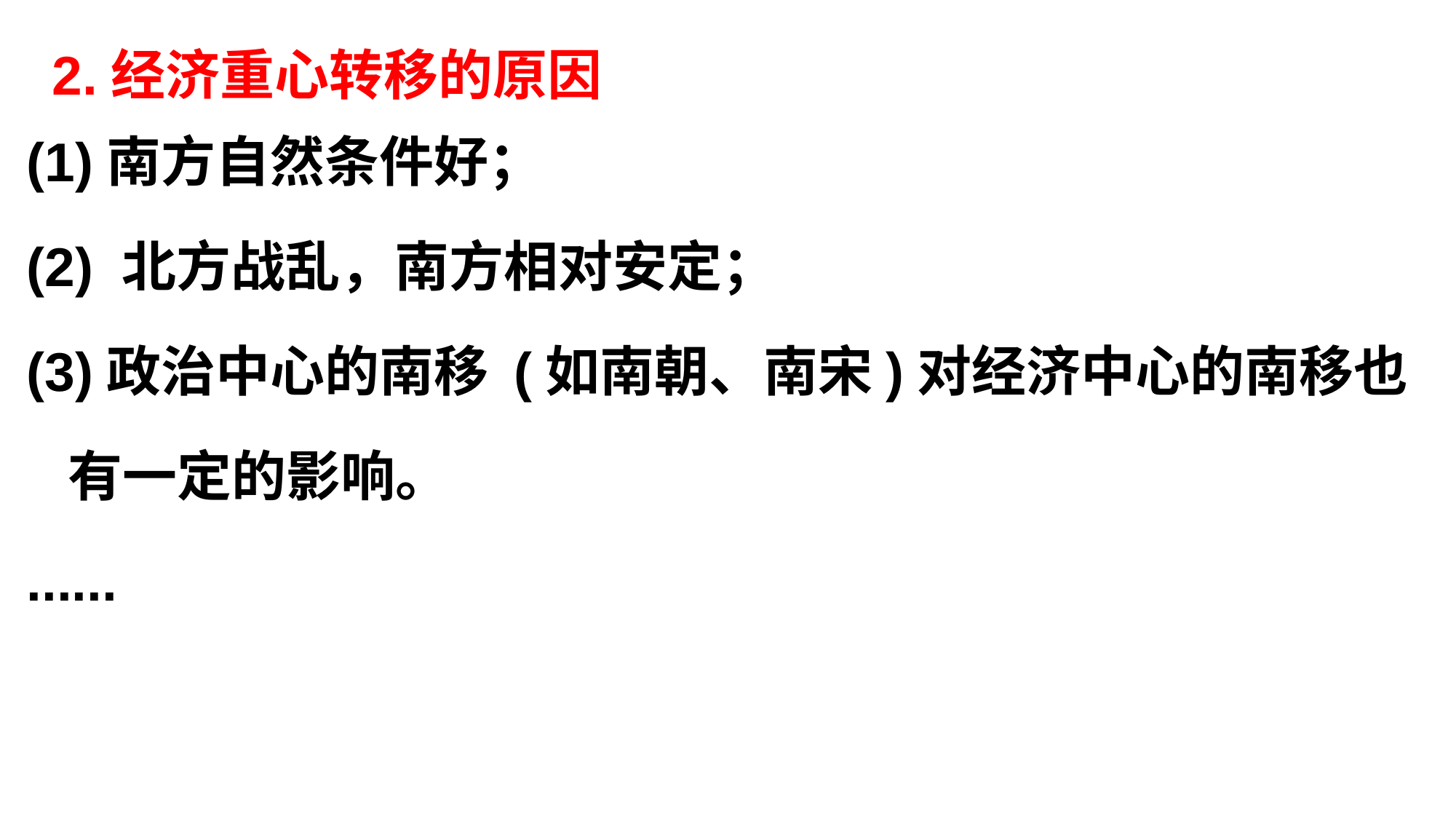

(1)南方自然条件好；
(2) 北方战乱，南方相对安定；
(3)政治中心的南移 (如南朝、南宋)对经济中心的南移也有一定的影响。
......

2.经济重心转移的原因